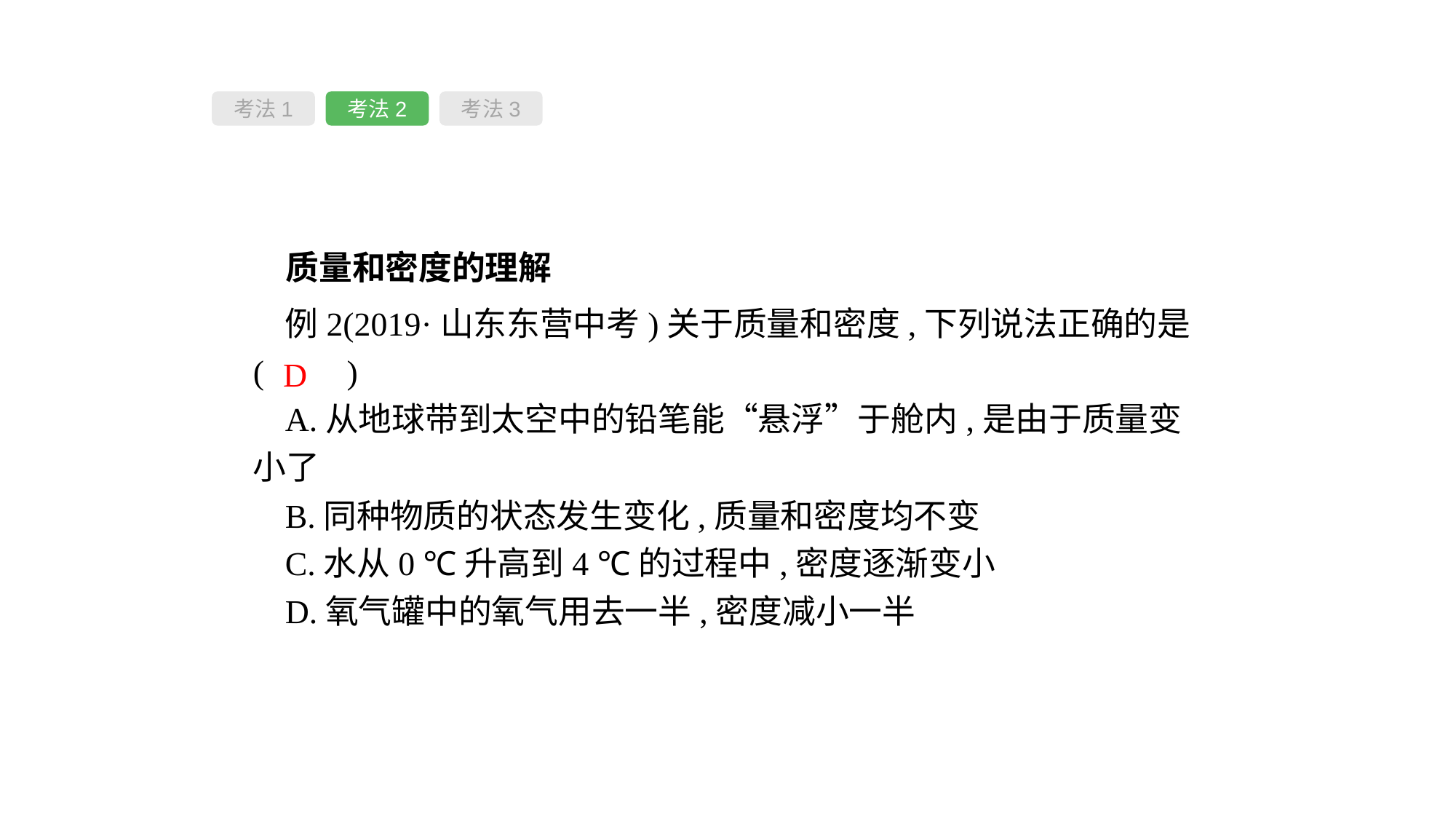

考法1
考法2
考法3
    质量和密度的理解
例2(2019·山东东营中考)关于质量和密度,下列说法正确的是(　　)
A.从地球带到太空中的铅笔能“悬浮”于舱内,是由于质量变小了
B.同种物质的状态发生变化,质量和密度均不变
C.水从0 ℃升高到4 ℃的过程中,密度逐渐变小
D.氧气罐中的氧气用去一半,密度减小一半
D